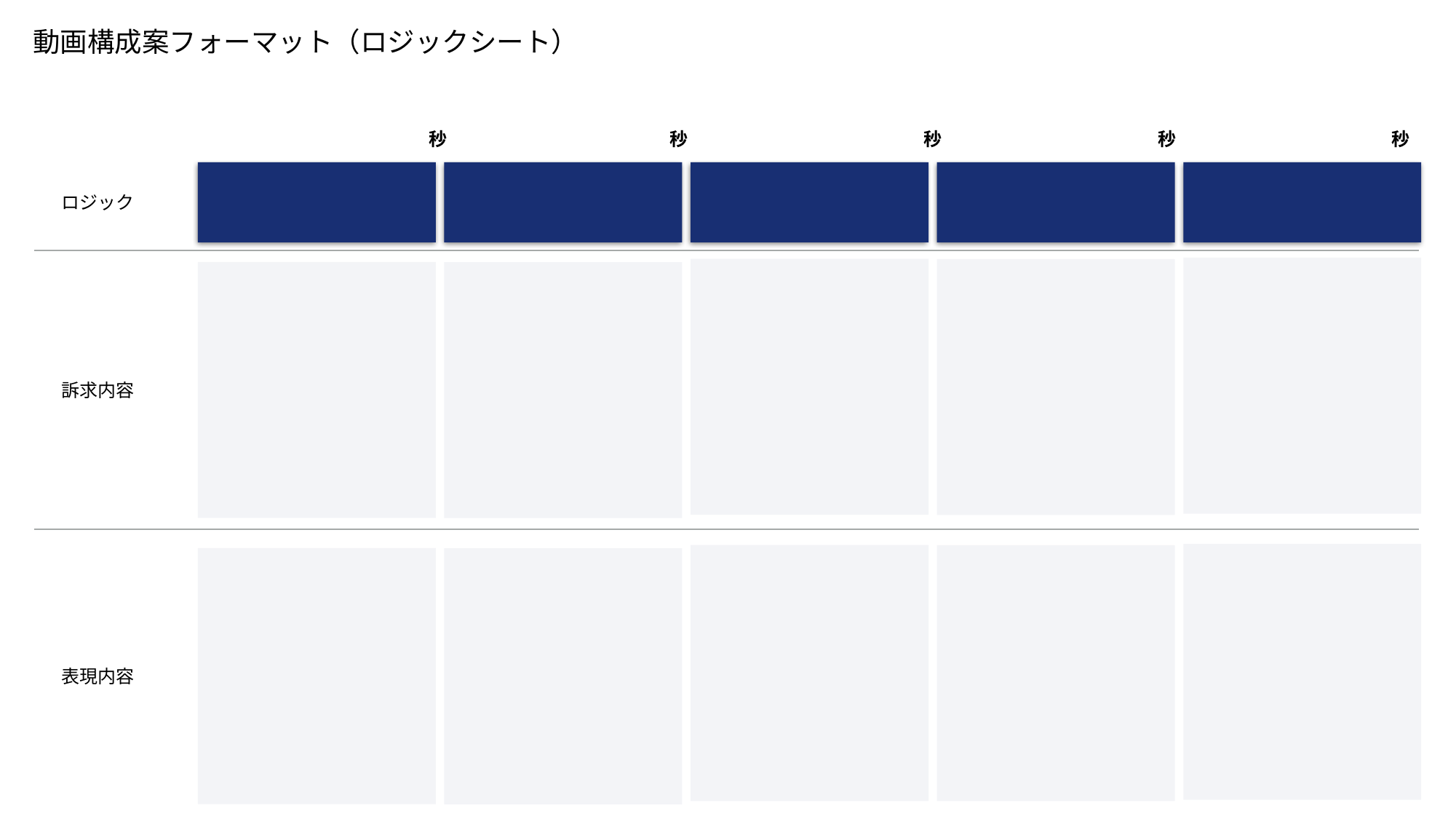

動画構成案フォーマット（ロジックシート）
秒
秒
秒
秒
秒

ロジック

訴求内容

表現内容